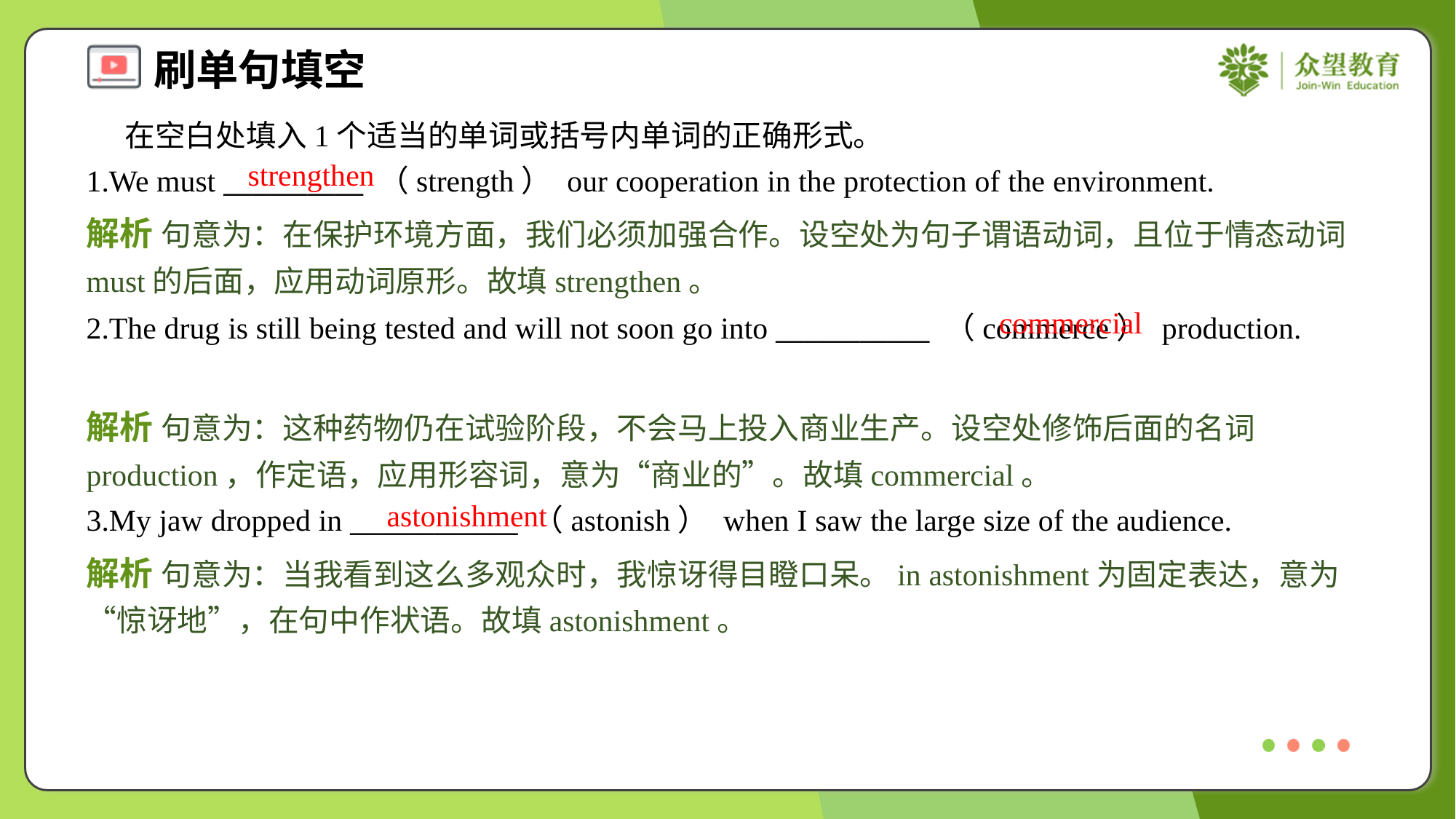

在空白处填入1个适当的单词或括号内单词的正确形式。
1.We must __________ （strength） our cooperation in the protection of the environment.
strengthen
解析 句意为：在保护环境方面，我们必须加强合作。设空处为句子谓语动词，且位于情态动词must的后面，应用动词原形。故填strengthen。
commercial
2.The drug is still being tested and will not soon go into ___________ （commerce） production.
解析 句意为：这种药物仍在试验阶段，不会马上投入商业生产。设空处修饰后面的名词production，作定语，应用形容词，意为“商业的”。故填commercial。
astonishment
3.My jaw dropped in ____________ （astonish） when I saw the large size of the audience.
解析 句意为：当我看到这么多观众时，我惊讶得目瞪口呆。in astonishment为固定表达，意为“惊讶地”，在句中作状语。故填astonishment。